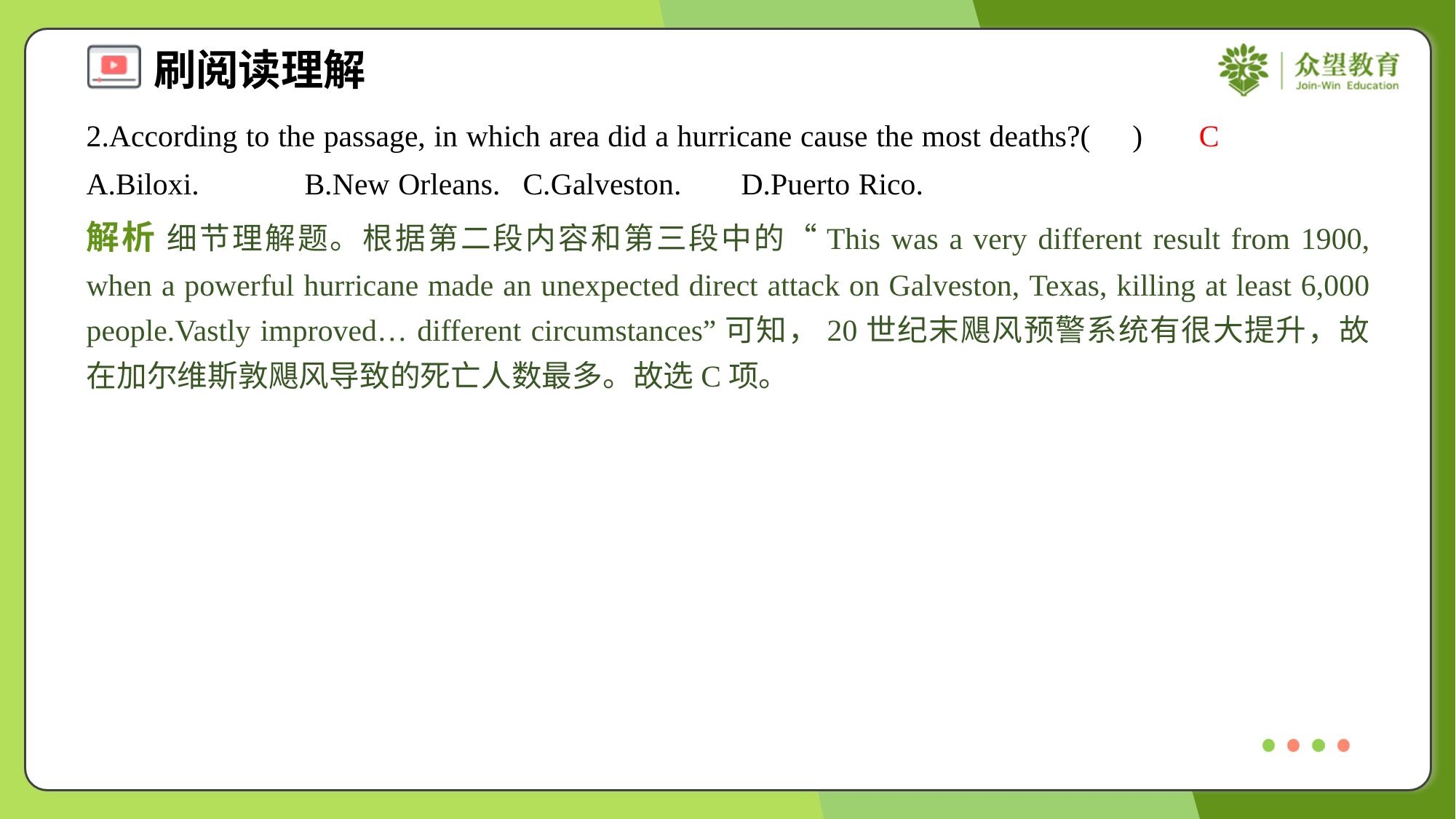

2.According to the passage, in which area did a hurricane cause the most deaths?(     )
C
A.Biloxi.	B.New Orleans.	C.Galveston.	D.Puerto Rico.
解析 细节理解题。根据第二段内容和第三段中的“This was a very different result from 1900, when a powerful hurricane made an unexpected direct attack on Galveston, Texas, killing at least 6,000 people.Vastly improved… different circumstances”可知，20世纪末飓风预警系统有很大提升，故在加尔维斯敦飓风导致的死亡人数最多。故选C项。